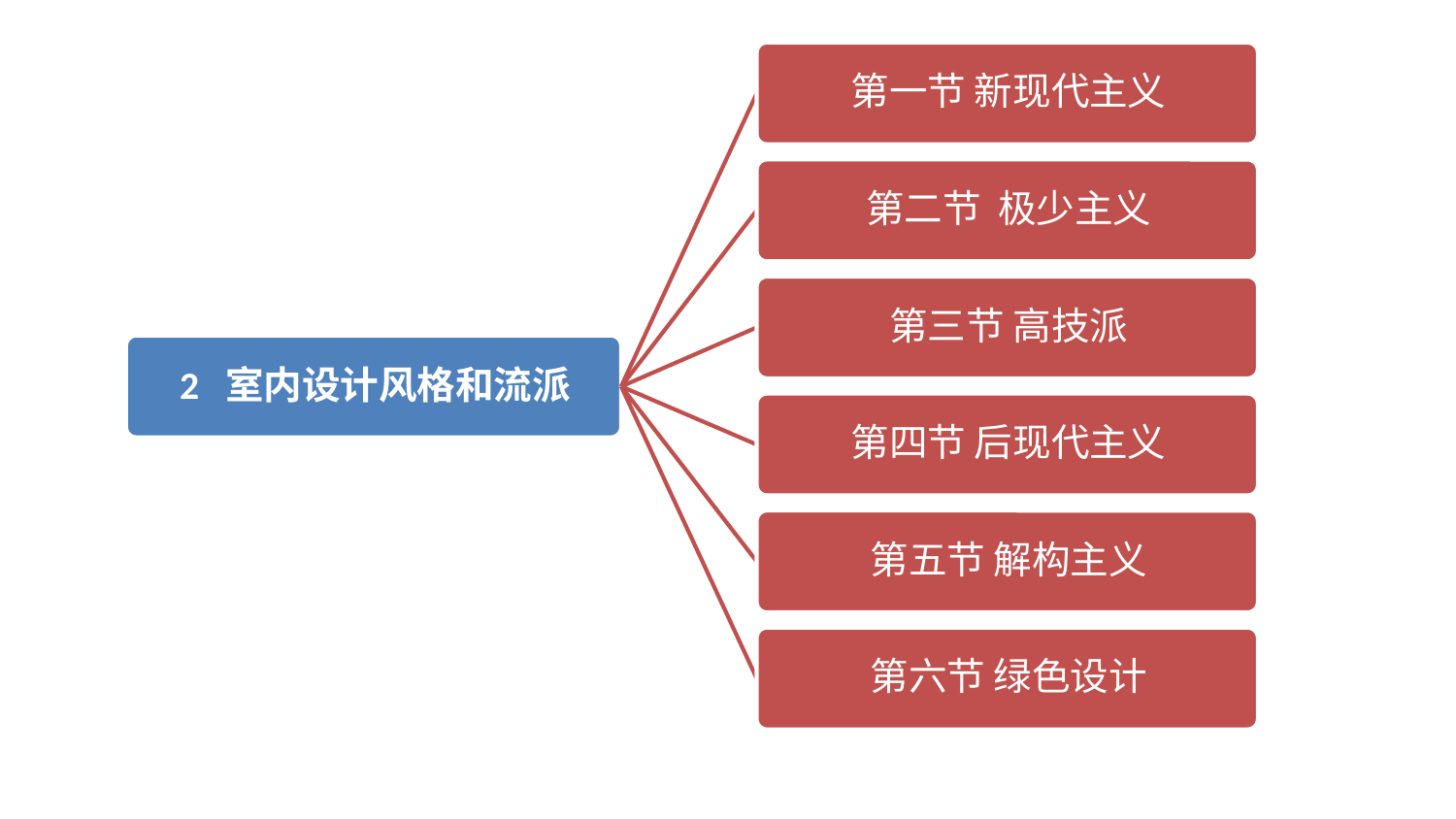

2  室内设计风格和流派

第一节 新现代主义

第二节  极少主义

第三节 高技派

第四节 后现代主义

第五节 解构主义

第六节 绿色设计